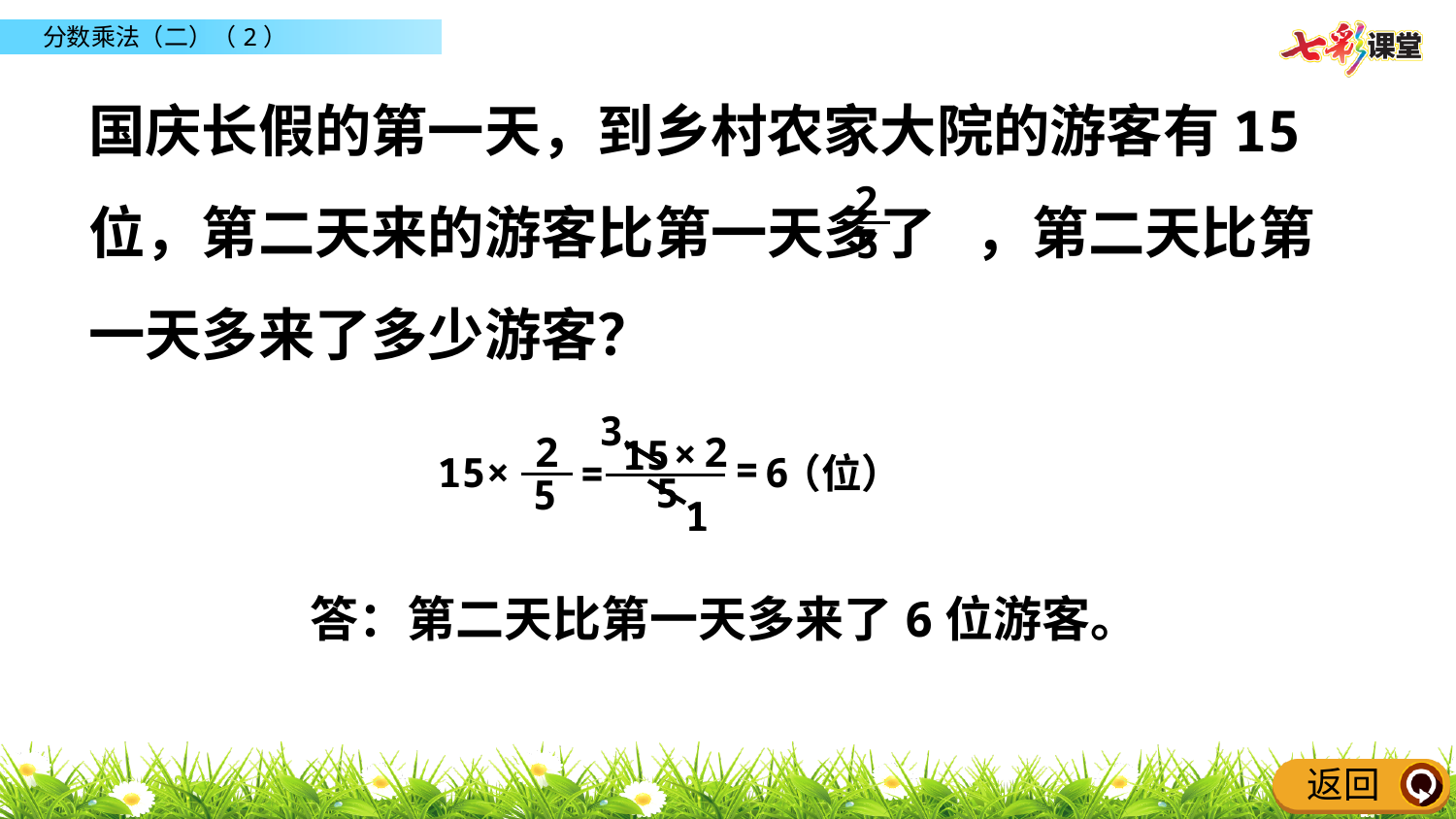

国庆长假的第一天，到乡村农家大院的游客有15位，第二天来的游客比第一天多了   ，第二天比第一天多来了多少游客？
2
5
3
2
  ×
15
=
（位）
=
5
2
5
15×
6
1
答：第二天比第一天多来了6位游客。